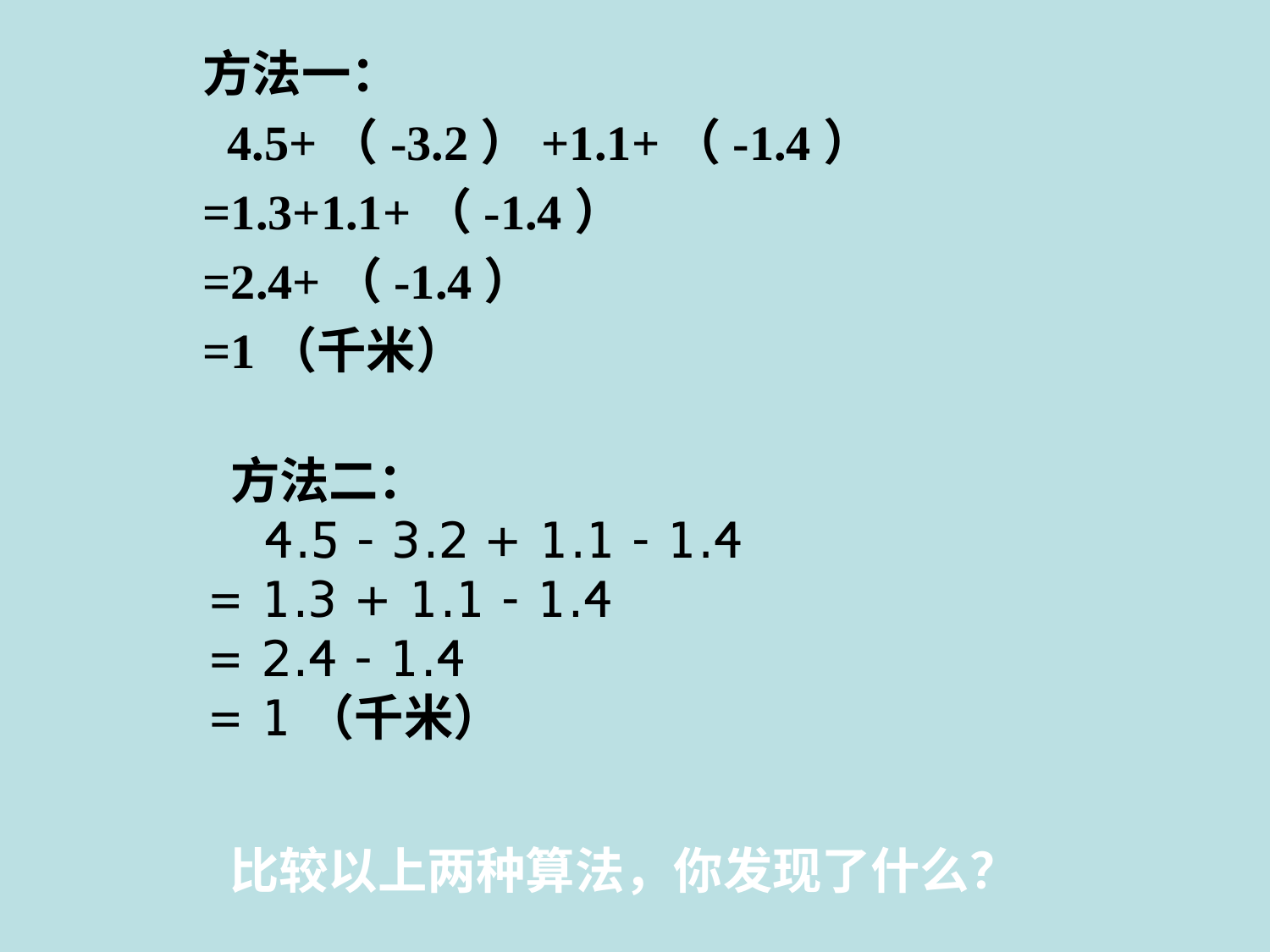

方法一：
  4.5+（-3.2）+1.1+（-1.4）
=1.3+1.1+（-1.4）
=2.4+（-1.4）
=1（千米）
 方法二：
    4.5 - 3.2 + 1.1 - 1.4
= 1.3 + 1.1 - 1.4
= 2.4 - 1.4
= 1（千米）
比较以上两种算法，你发现了什么？